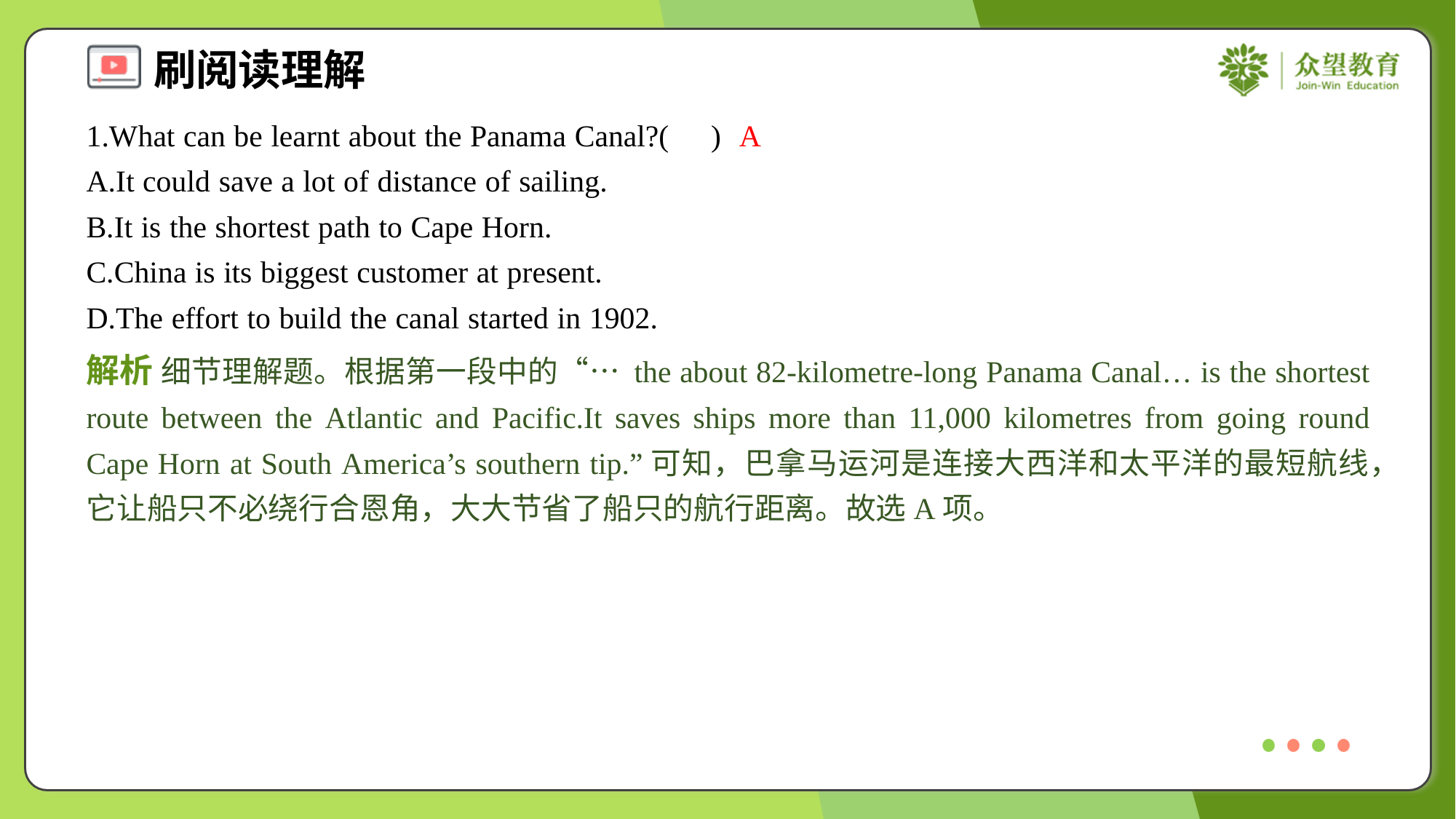

1.What can be learnt about the Panama Canal?(     )
A
A.It could save a lot of distance of sailing.
B.It is the shortest path to Cape Horn.
C.China is its biggest customer at present.
D.The effort to build the canal started in 1902.
解析 细节理解题。根据第一段中的“… the about 82-kilometre-long Panama Canal… is the shortest route between the Atlantic and Pacific.It saves ships more than 11,000 kilometres from going round Cape Horn at South America’s southern tip.”可知，巴拿马运河是连接大西洋和太平洋的最短航线，它让船只不必绕行合恩角，大大节省了船只的航行距离。故选A项。